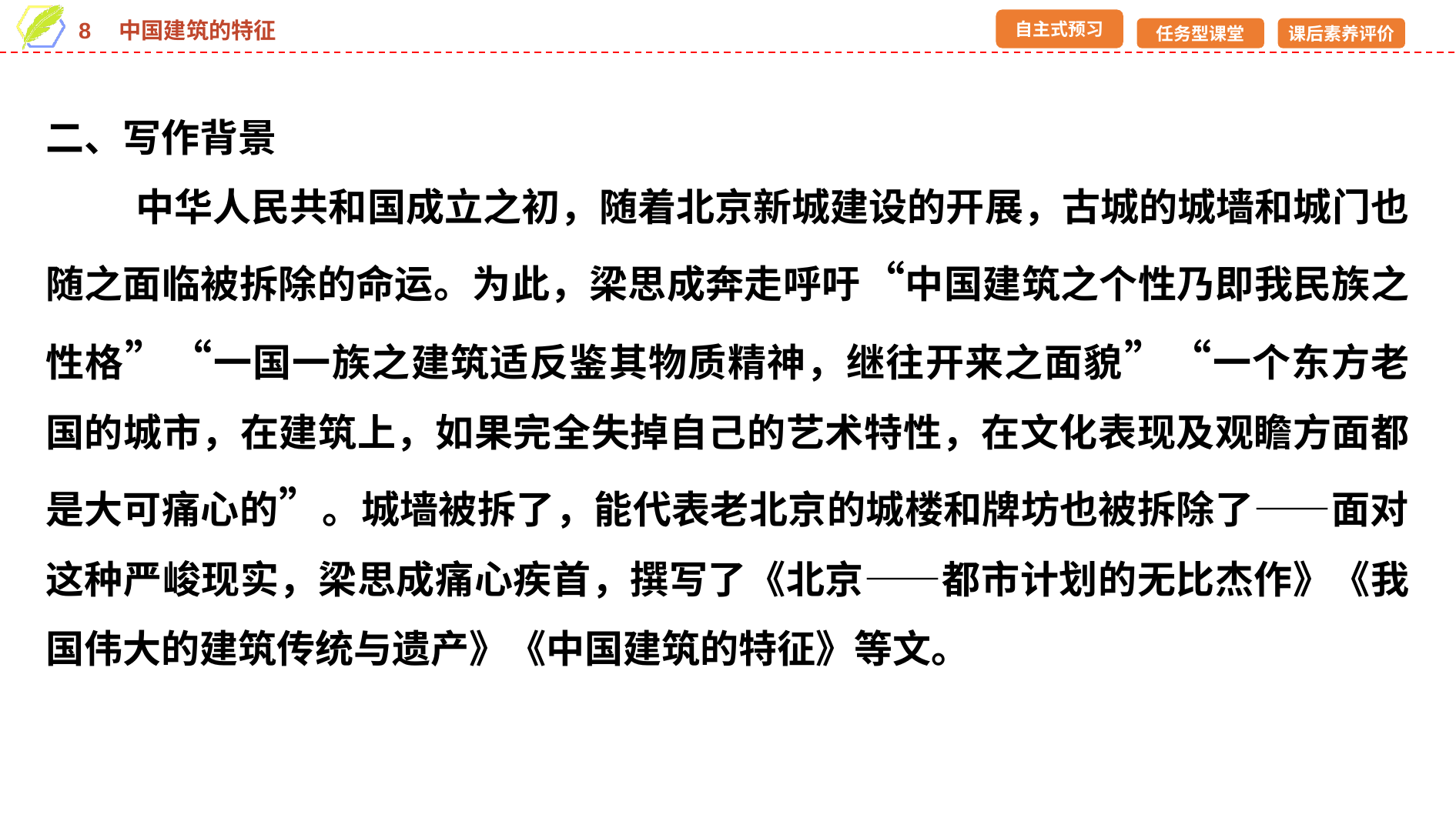

二、写作背景
中华人民共和国成立之初，随着北京新城建设的开展，古城的城墙和城门也随之面临被拆除的命运。为此，梁思成奔走呼吁“中国建筑之个性乃即我民族之性格”“一国一族之建筑适反鉴其物质精神，继往开来之面貌”“一个东方老国的城市，在建筑上，如果完全失掉自己的艺术特性，在文化表现及观瞻方面都是大可痛心的”。城墙被拆了，能代表老北京的城楼和牌坊也被拆除了——面对这种严峻现实，梁思成痛心疾首，撰写了《北京——都市计划的无比杰作》《我国伟大的建筑传统与遗产》《中国建筑的特征》等文。